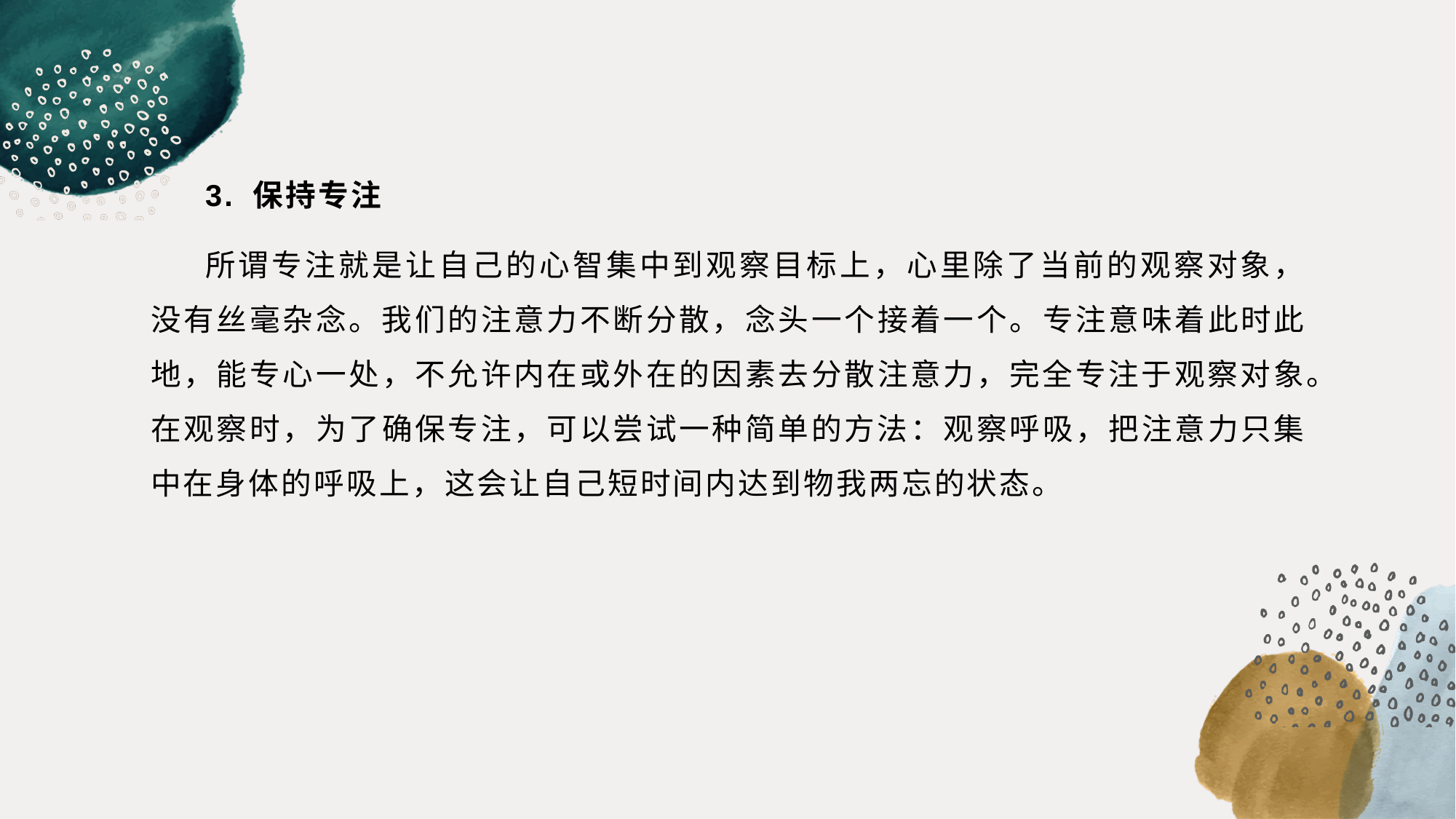

3. 保持专注
所谓专注就是让自己的心智集中到观察目标上，心里除了当前的观察对象，没有丝毫杂念。我们的注意力不断分散，念头一个接着一个。专注意味着此时此地，能专心一处，不允许内在或外在的因素去分散注意力，完全专注于观察对象。在观察时，为了确保专注，可以尝试一种简单的方法：观察呼吸，把注意力只集中在身体的呼吸上，这会让自己短时间内达到物我两忘的状态。